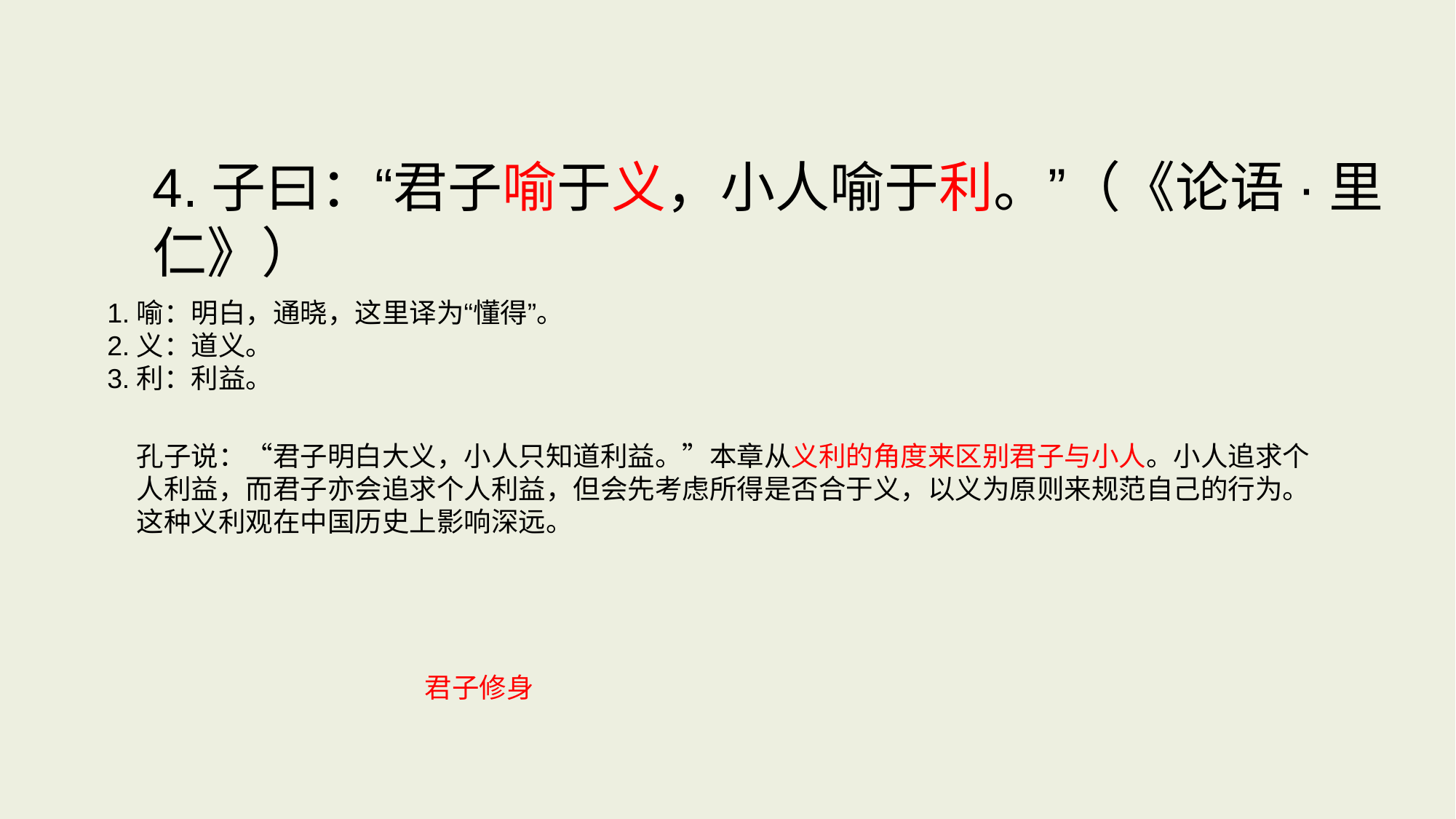

4.子曰：“君子喻于义，小人喻于利。”（《论语·里仁》）
1.喻：明白，通晓，这里译为“懂得”。
2.义：道义。
3.利：利益。
孔子说：“君子明白大义，小人只知道利益。”本章从义利的角度来区别君子与小人。小人追求个人利益，而君子亦会追求个人利益，但会先考虑所得是否合于义，以义为原则来规范自己的行为。这种义利观在中国历史上影响深远。
君子修身